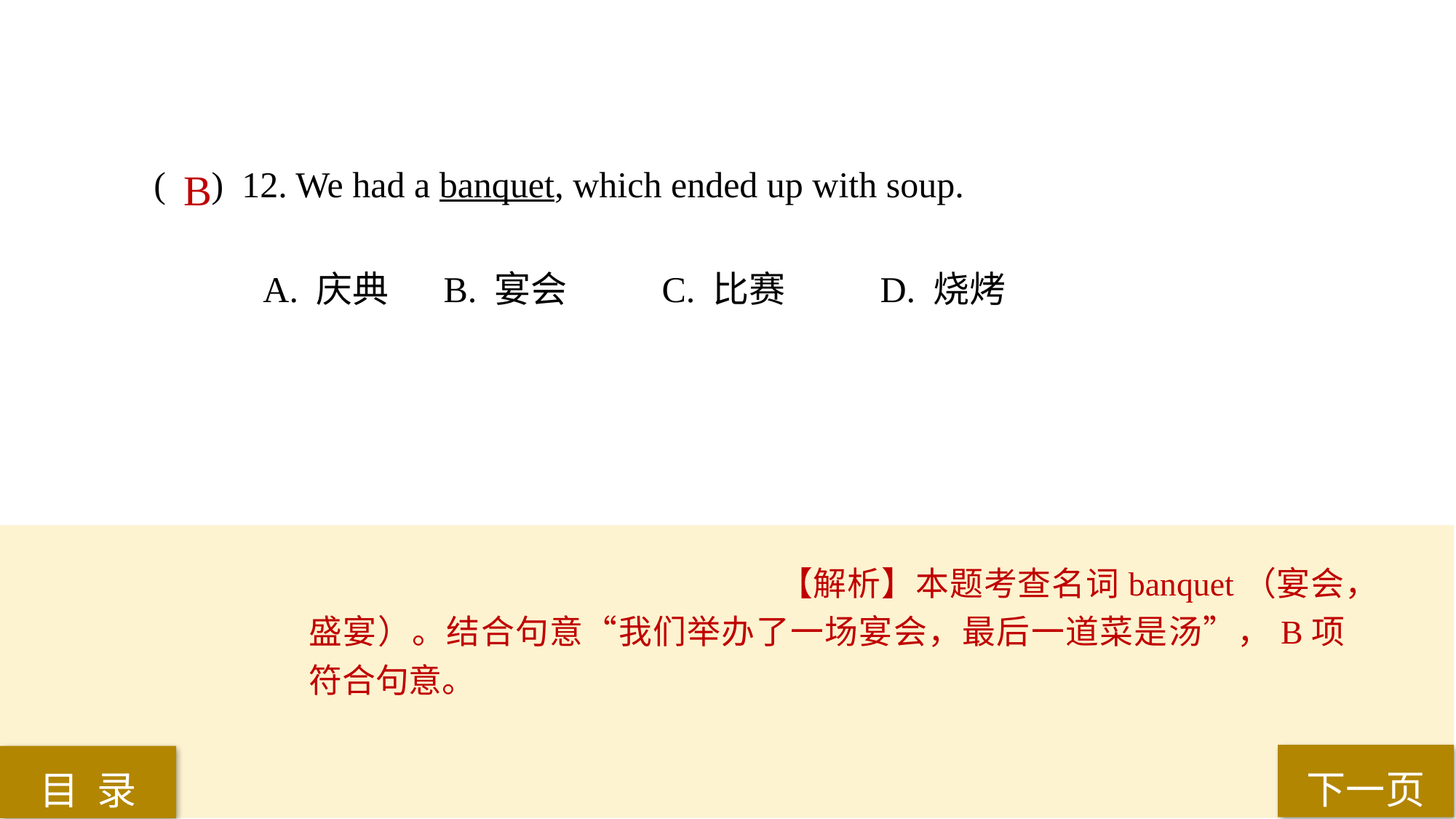

(     )  12. We had a banquet, which ended up with soup.

A. 庆典	 B. 宴会	 C. 比赛	 D. 烧烤
B
【解析】本题考查名词banquet（宴会，盛宴）。结合句意“我们举办了一场宴会，最后一道菜是汤”，B项符合句意。